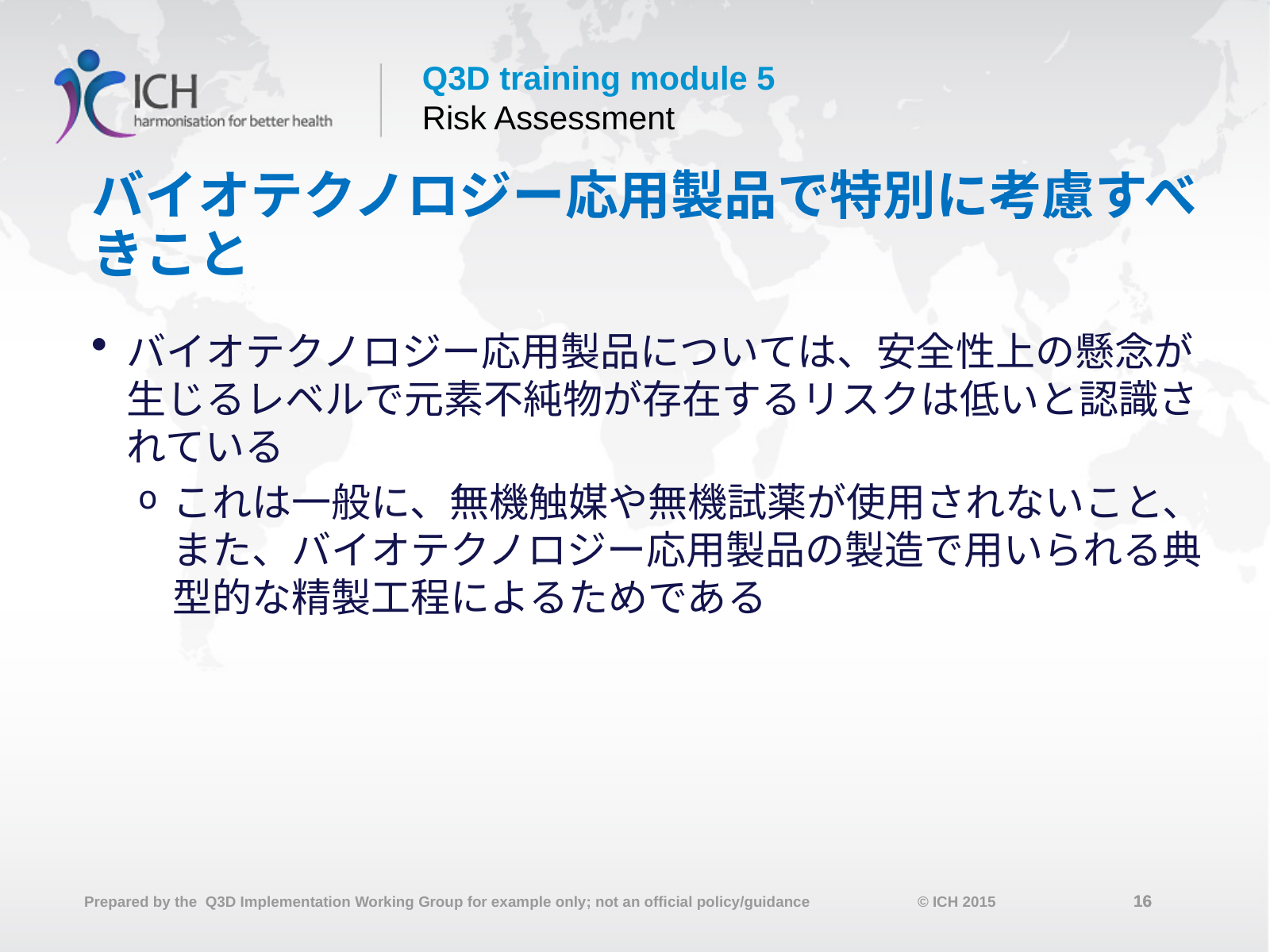

# バイオテクノロジー応用製品で特別に考慮すべきこと
バイオテクノロジー応用製品については、安全性上の懸念が生じるレベルで元素不純物が存在するリスクは低いと認識されている
これは一般に、無機触媒や無機試薬が使用されないこと、また、バイオテクノロジー応用製品の製造で用いられる典型的な精製工程によるためである